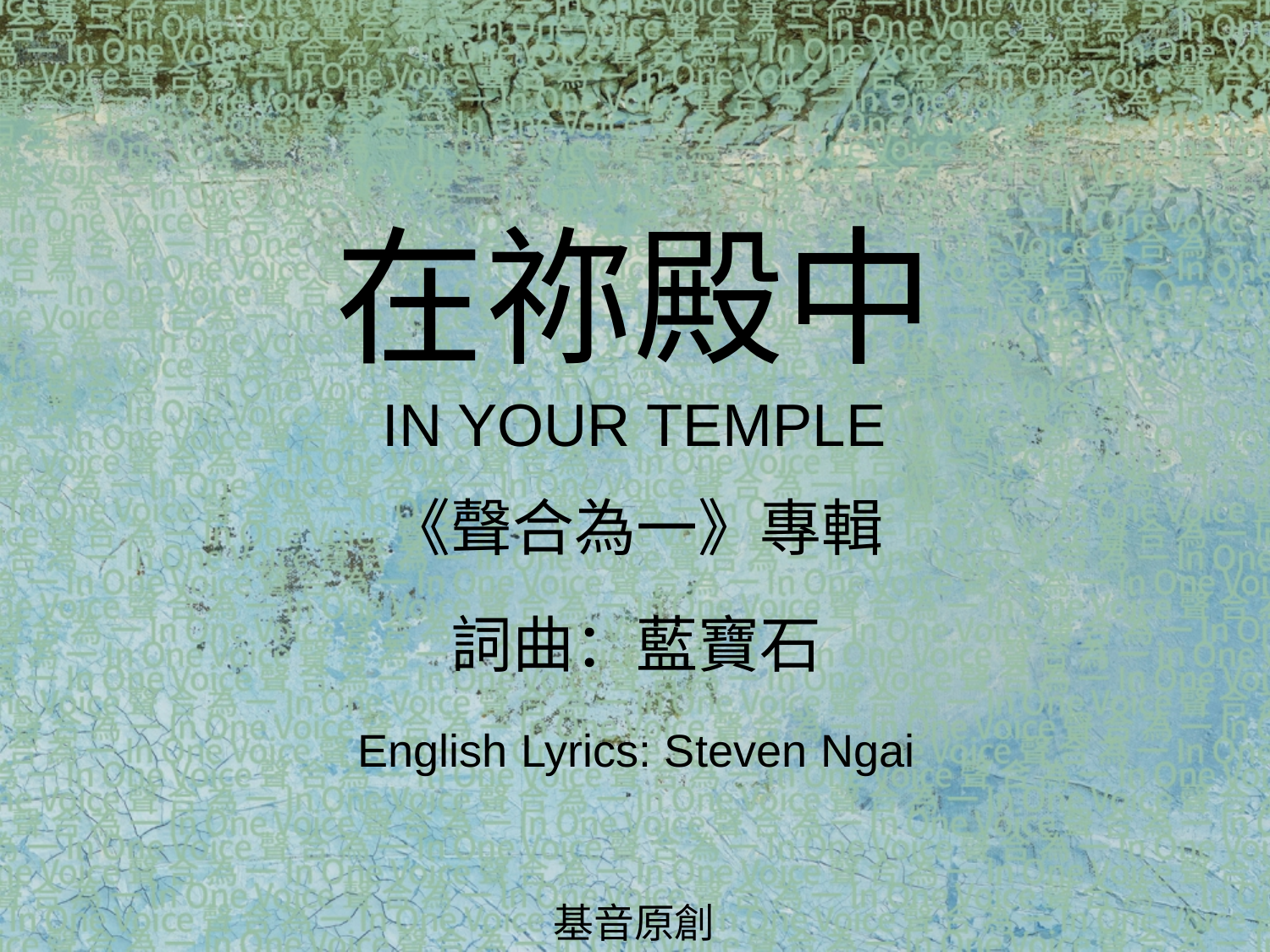

在祢殿中
IN YOUR TEMPLE

# 《聲合為一》專輯 詞曲：藍寶石 English Lyrics: Steven Ngai
基音原創